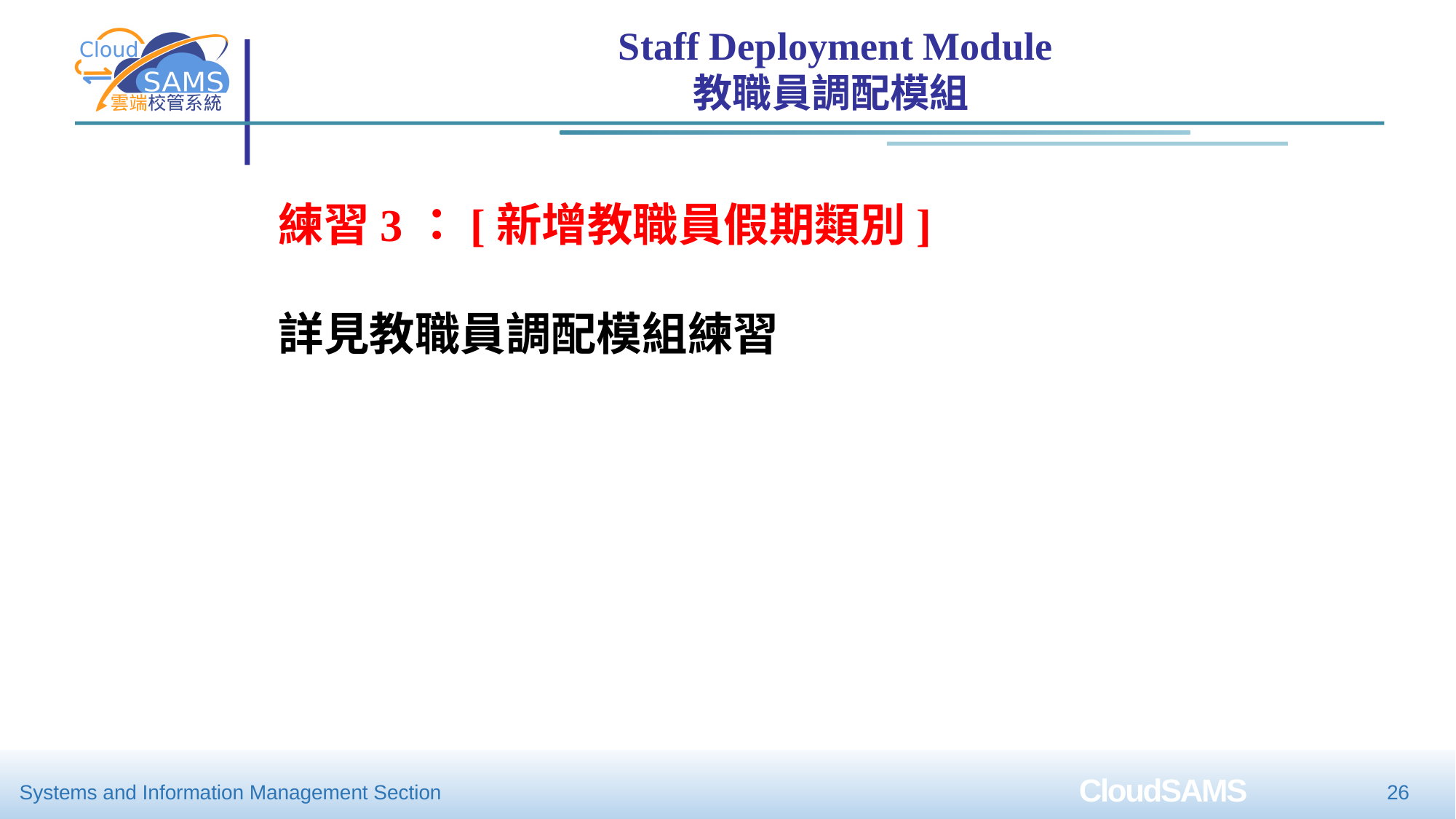

Staff Deployment Module
教職員調配模組
練習3：[新增教職員假期類別]

詳見教職員調配模組練習

26